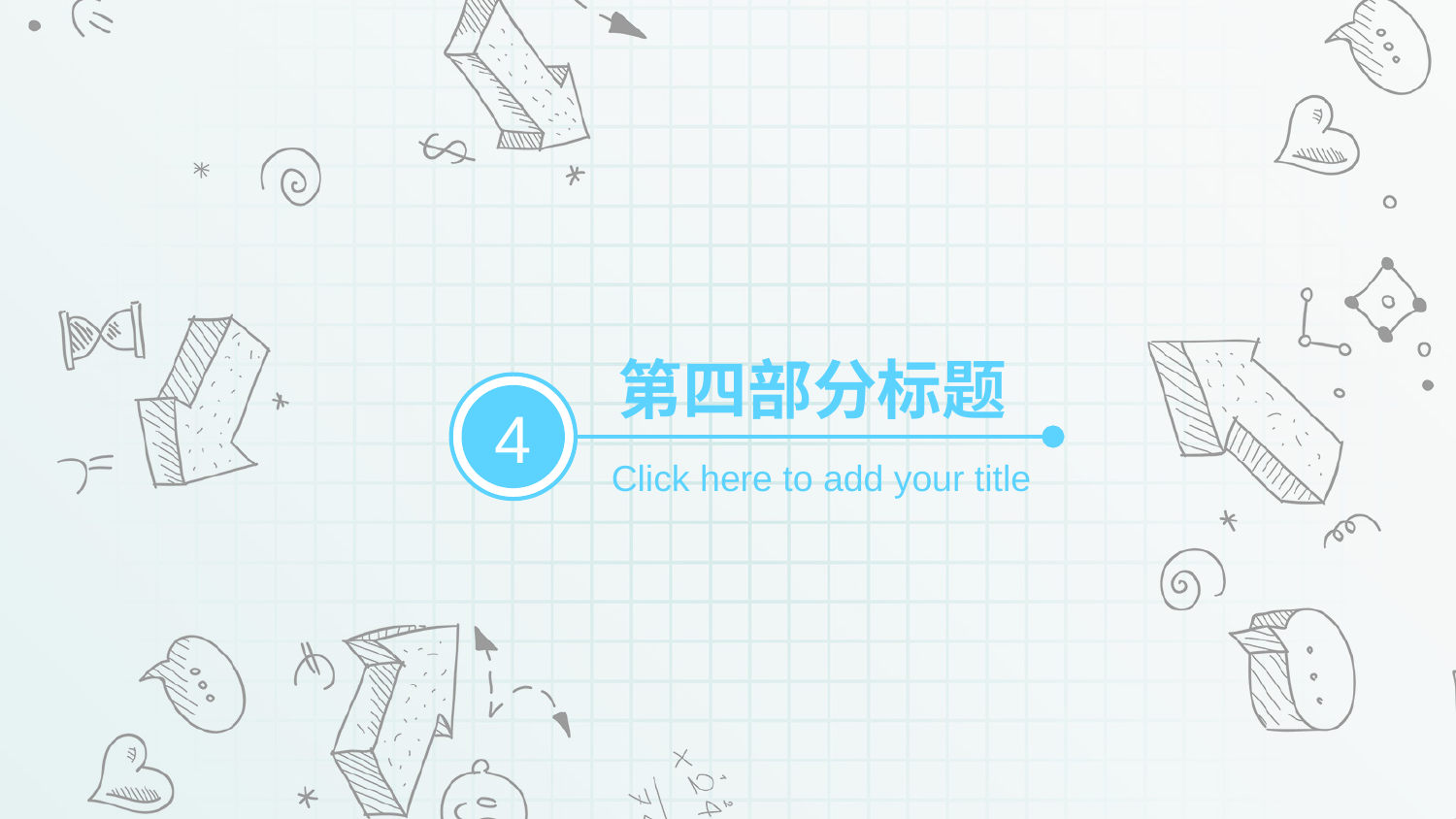

第四部分标题

4
Click here to add your title